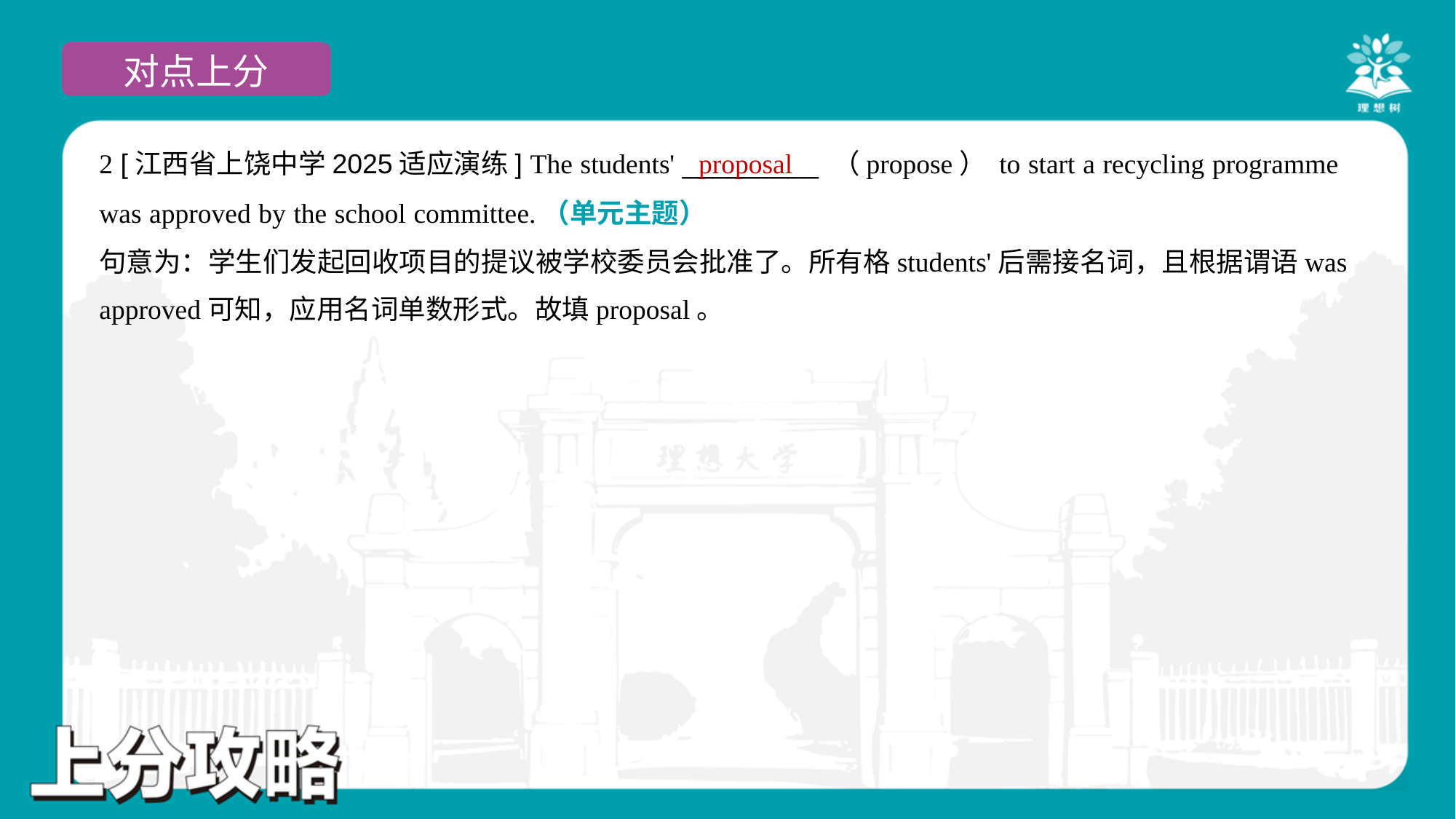

2 [江西省上饶中学2025适应演练] The students' _________ （propose） to start a recycling programme
was approved by the school committee.（单元主题）
proposal
句意为：学生们发起回收项目的提议被学校委员会批准了。所有格students'后需接名词，且根据谓语was
approved可知，应用名词单数形式。故填proposal。